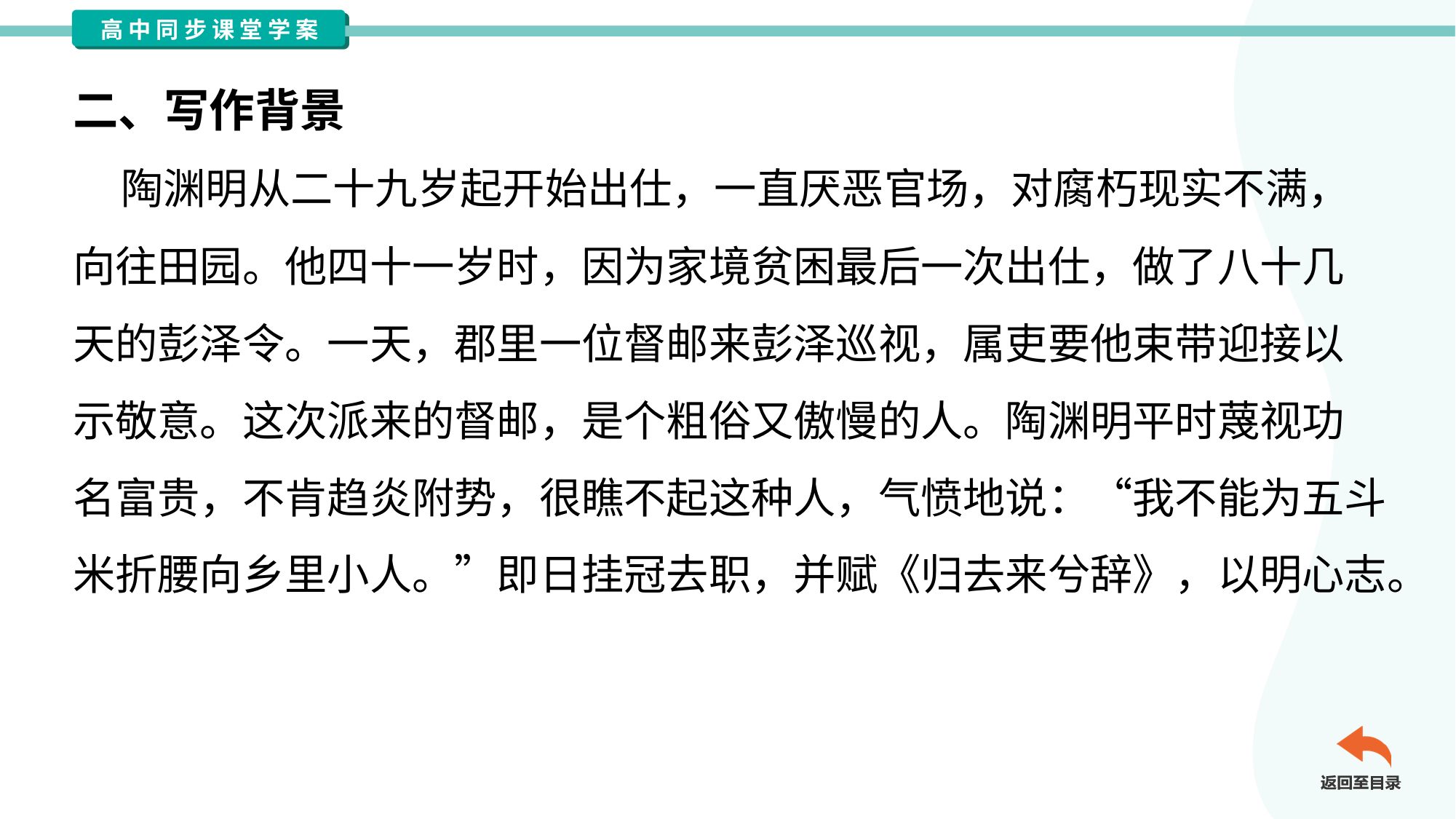

二、写作背景
    陶渊明从二十九岁起开始出仕，一直厌恶官场，对腐朽现实不满，
向往田园。他四十一岁时，因为家境贫困最后一次出仕，做了八十几
天的彭泽令。一天，郡里一位督邮来彭泽巡视，属吏要他束带迎接以
示敬意。这次派来的督邮，是个粗俗又傲慢的人。陶渊明平时蔑视功
名富贵，不肯趋炎附势，很瞧不起这种人，气愤地说：“我不能为五斗
米折腰向乡里小人。”即日挂冠去职，并赋《归去来兮辞》，以明心志。